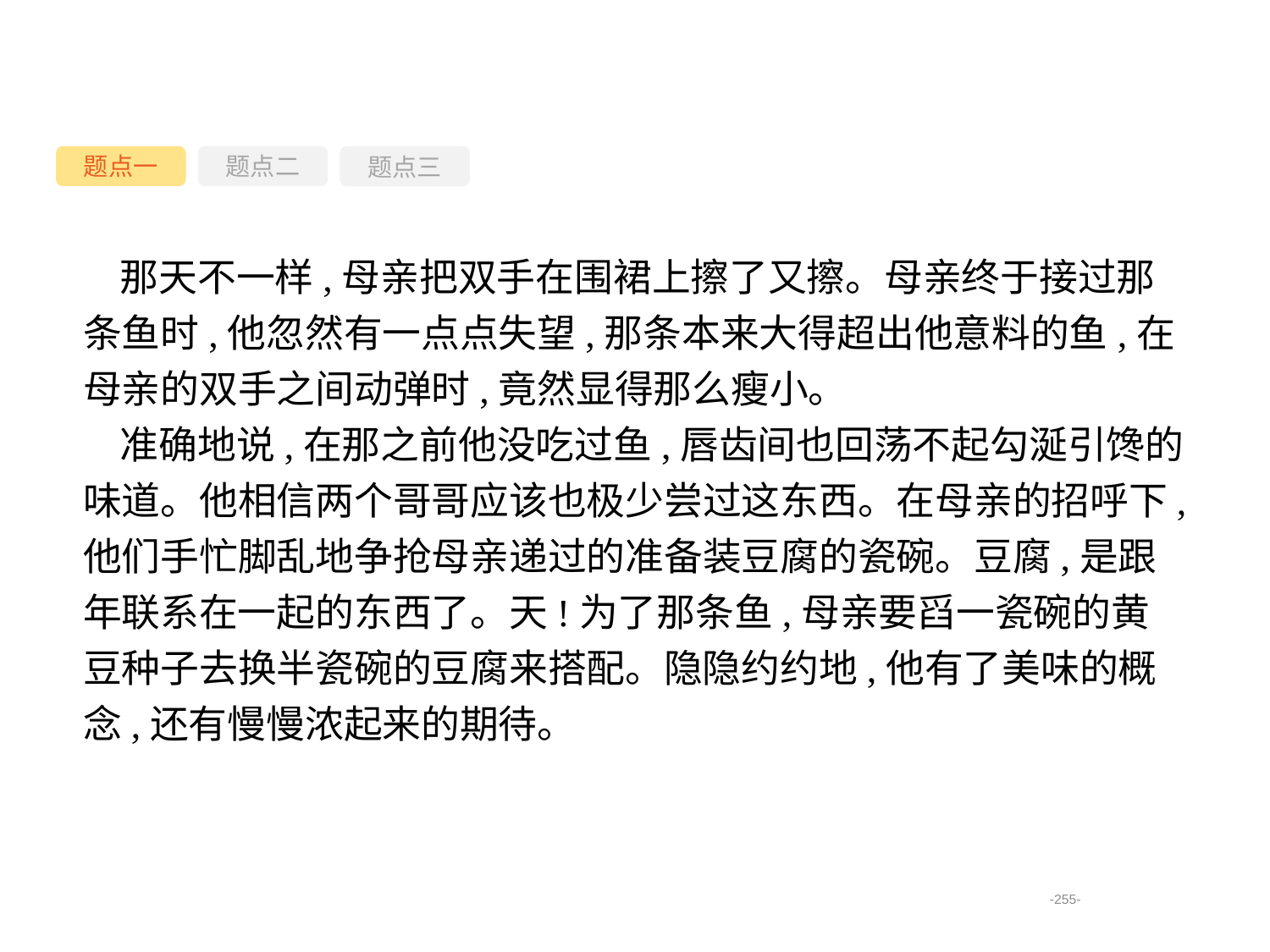

题点一
题点三
题点二
那天不一样,母亲把双手在围裙上擦了又擦。母亲终于接过那条鱼时,他忽然有一点点失望,那条本来大得超出他意料的鱼,在母亲的双手之间动弹时,竟然显得那么瘦小。
准确地说,在那之前他没吃过鱼,唇齿间也回荡不起勾涎引馋的味道。他相信两个哥哥应该也极少尝过这东西。在母亲的招呼下,他们手忙脚乱地争抢母亲递过的准备装豆腐的瓷碗。豆腐,是跟年联系在一起的东西了。天!为了那条鱼,母亲要舀一瓷碗的黄豆种子去换半瓷碗的豆腐来搭配。隐隐约约地,他有了美味的概念,还有慢慢浓起来的期待。
-255-